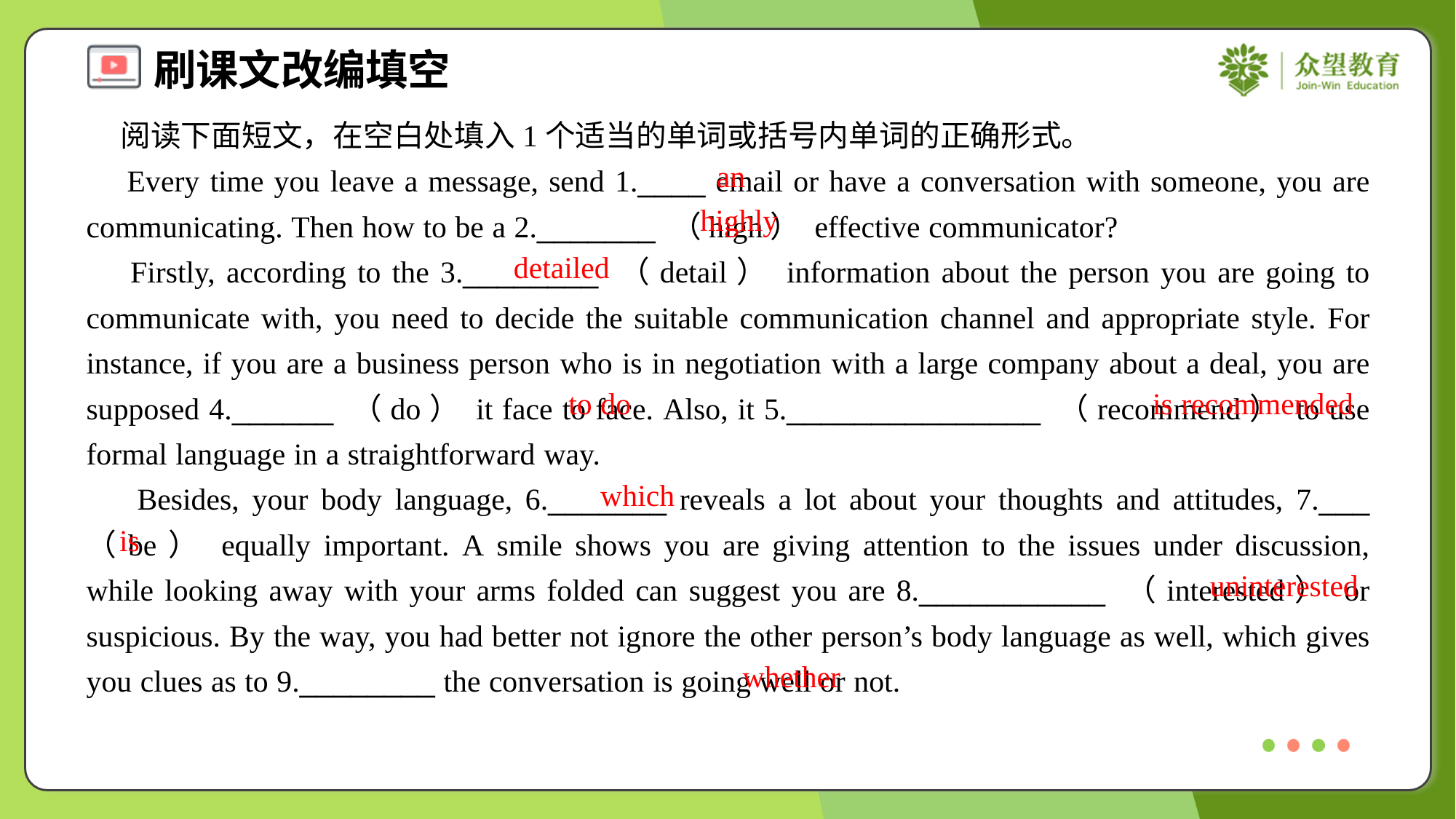

阅读下面短文，在空白处填入1个适当的单词或括号内单词的正确形式。
    Every time you leave a message, send 1.____ email or have a conversation with someone, you are communicating. Then how to be a 2._______ （high） effective communicator?
    Firstly, according to the 3.________ （detail） information about the person you are going to communicate with, you need to decide the suitable communication channel and appropriate style. For instance, if you are a business person who is in negotiation with a large company about a deal, you are supposed 4.______ （do） it face to face. Also, it 5._______________ （recommend） to use formal language in a straightforward way.
    Besides, your body language, 6._______ reveals a lot about your thoughts and attitudes, 7.___ （be） equally important. A smile shows you are giving attention to the issues under discussion, while looking away with your arms folded can suggest you are 8.___________ （interested） or suspicious. By the way, you had better not ignore the other person’s body language as well, which gives you clues as to 9.________ the conversation is going well or not.

an
highly
detailed
to do
is recommended
which
is
uninterested
whether